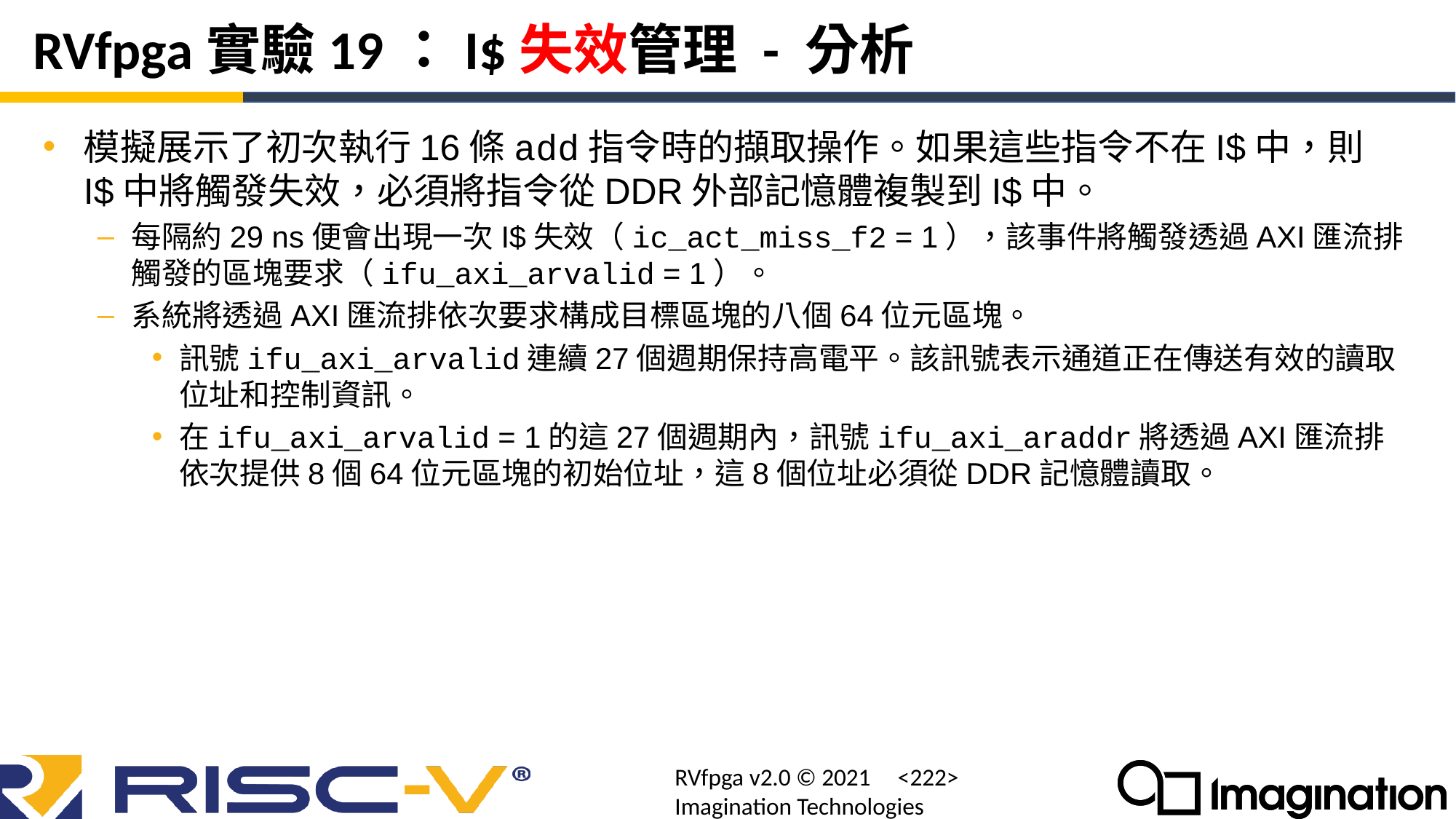

# RVfpga實驗19：I$失效管理 - 分析
模擬展示了初次執行16條add指令時的擷取操作。如果這些指令不在I$中，則I$中將觸發失效，必須將指令從DDR外部記憶體複製到I$中。
每隔約29 ns便會出現一次I$失效（ic_act_miss_f2 = 1），該事件將觸發透過AXI匯流排觸發的區塊要求（ifu_axi_arvalid = 1）。
系統將透過AXI匯流排依次要求構成目標區塊的八個64位元區塊。
訊號ifu_axi_arvalid連續27個週期保持高電平。該訊號表示通道正在傳送有效的讀取位址和控制資訊。
在ifu_axi_arvalid = 1的這27個週期內，訊號ifu_axi_araddr將透過AXI匯流排依次提供8個64位元區塊的初始位址，這8個位址必須從DDR記憶體讀取。